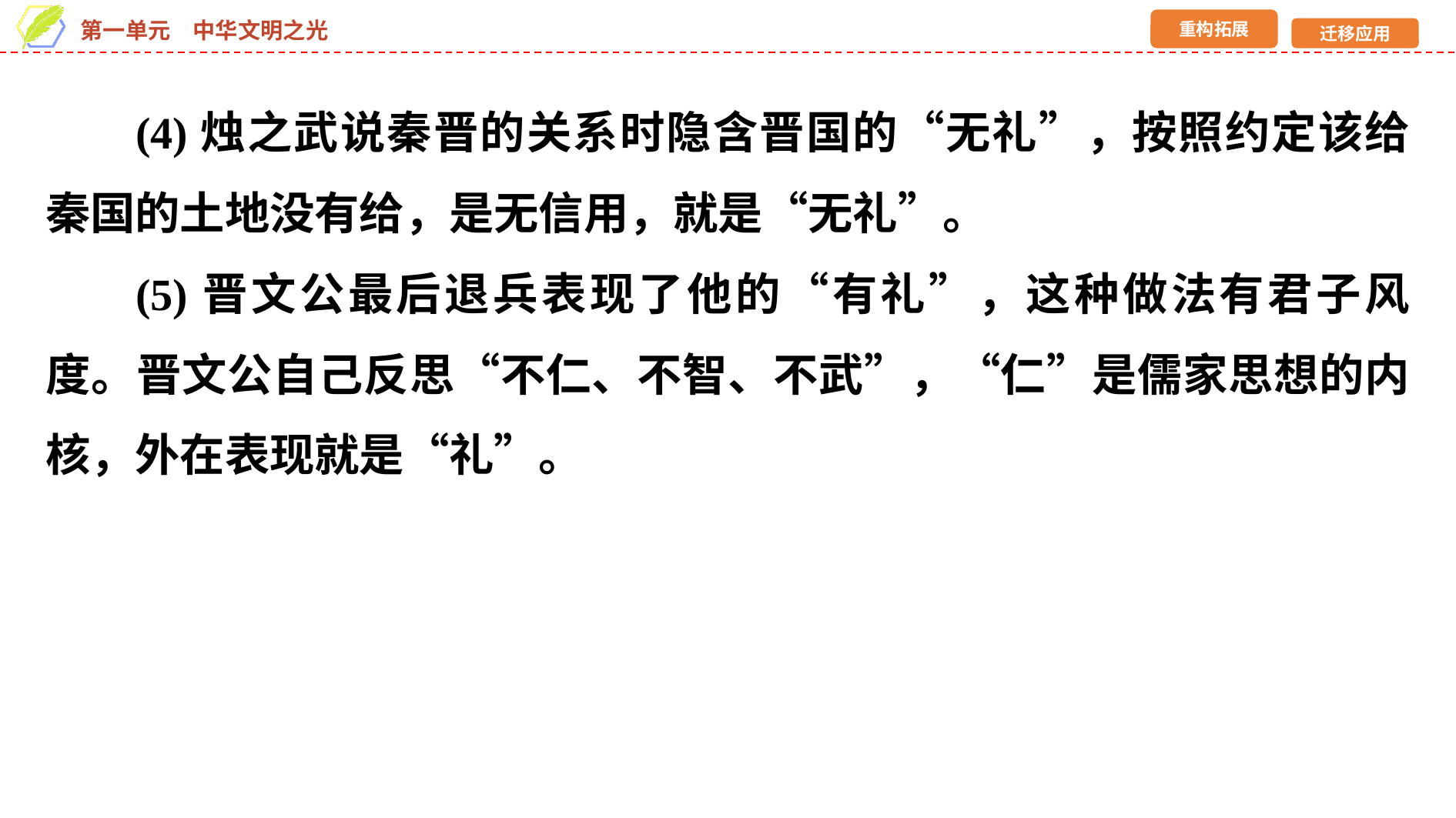

(4)烛之武说秦晋的关系时隐含晋国的“无礼”，按照约定该给秦国的土地没有给，是无信用，就是“无礼”。
(5)晋文公最后退兵表现了他的“有礼”，这种做法有君子风度。晋文公自己反思“不仁、不智、不武”，“仁”是儒家思想的内核，外在表现就是“礼”。